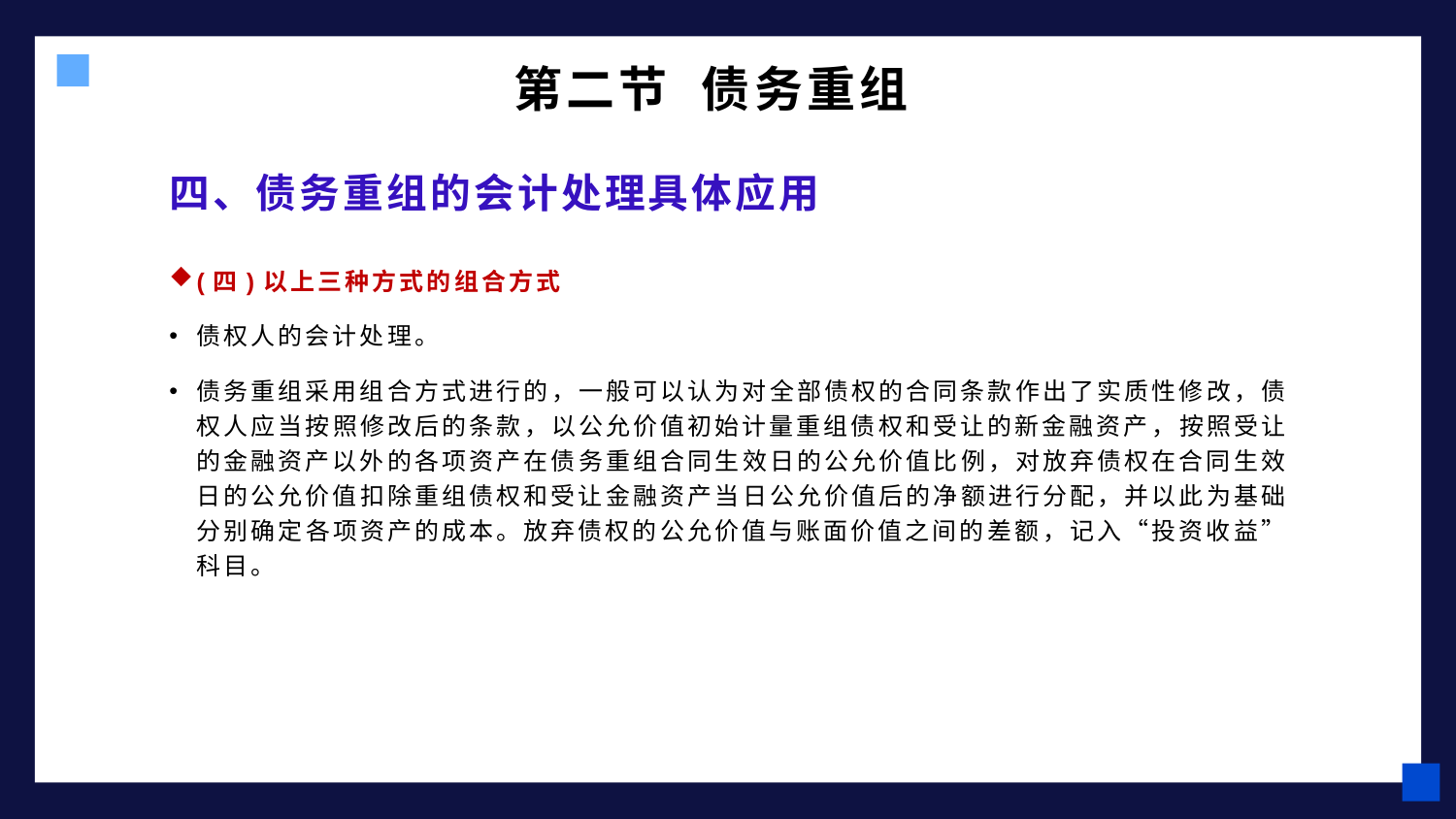

第二节  债务重组
# 四、债务重组的会计处理具体应用
(四)以上三种方式的组合方式
债权人的会计处理。
债务重组采用组合方式进行的，一般可以认为对全部债权的合同条款作出了实质性修改，债权人应当按照修改后的条款，以公允价值初始计量重组债权和受让的新金融资产，按照受让的金融资产以外的各项资产在债务重组合同生效日的公允价值比例，对放弃债权在合同生效日的公允价值扣除重组债权和受让金融资产当日公允价值后的净额进行分配，并以此为基础分别确定各项资产的成本。放弃债权的公允价值与账面价值之间的差额，记入“投资收益”科目。